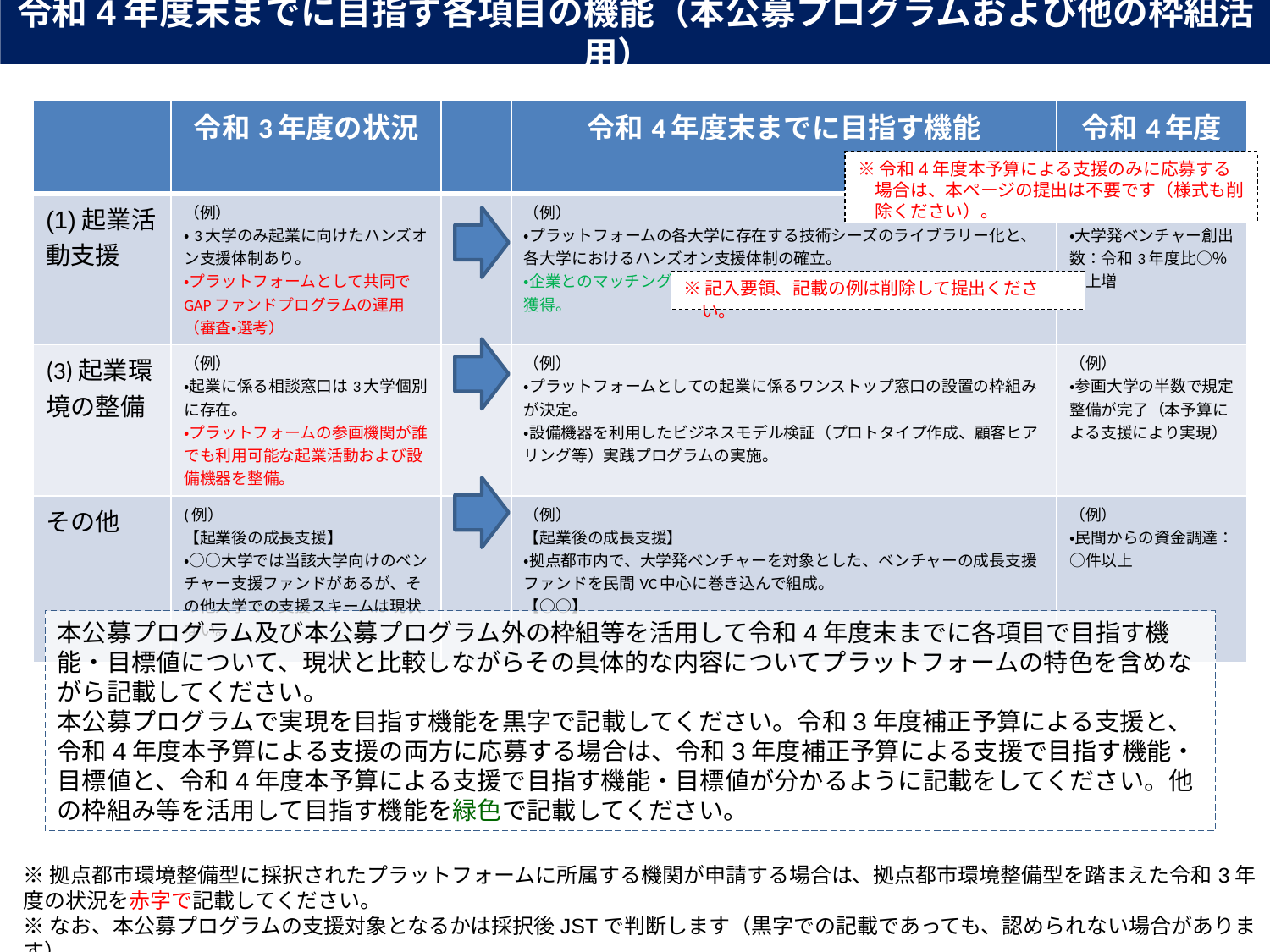

令和4年度末までに目指す各項目の機能（本公募プログラムおよび他の枠組活用）
|  | 令和3年度の状況 |  | 令和4年度末までに目指す機能 | 令和4年度末の目標値 |
| --- | --- | --- | --- | --- |
| (1)起業活動支援 | （例） ・3大学のみ起業に向けたハンズオン支援体制あり。 ・プラットフォームとして共同でGAPファンドプログラムの運用（審査・選考） |  | （例） ・プラットフォームの各大学に存在する技術シーズのライブラリー化と、各大学におけるハンズオン支援体制の確立。 ・企業とのマッチングファンド機能を確立することにより、持続的な資金獲得。 | （例） ・大学発ベンチャー創出数：令和3年度比○％以上増 |
| (3)起業環境の整備 | （例） ・起業に係る相談窓口は3大学個別に存在。 ・プラットフォームの参画機関が誰でも利用可能な起業活動および設備機器を整備。 |  | （例） ・プラットフォームとしての起業に係るワンストップ窓口の設置の枠組みが決定。 ・設備機器を利用したビジネスモデル検証（プロトタイプ作成、顧客ヒアリング等）実践プログラムの実施。 | （例） ・参画大学の半数で規定整備が完了（本予算による支援により実現） |
| その他 | (例） 【起業後の成長支援】 ・○○大学では当該大学向けのベンチャー支援ファンドがあるが、その他大学での支援スキームは現状ない。 |  | （例） 【起業後の成長支援】 ・拠点都市内で、大学発ベンチャーを対象とした、ベンチャーの成長支援ファンドを民間VC中心に巻き込んで組成。 【○○】 ・～～～ | （例） ・民間からの資金調達：○件以上 |
※令和4年度本予算による支援のみに応募する場合は、本ページの提出は不要です（様式も削除ください）。

※記入要領、記載の例は削除して提出ください。
本公募プログラム及び本公募プログラム外の枠組等を活用して令和4年度末までに各項目で目指す機能・目標値について、現状と比較しながらその具体的な内容についてプラットフォームの特色を含めながら記載してください。
本公募プログラムで実現を目指す機能を黒字で記載してください。令和3年度補正予算による支援と、令和4年度本予算による支援の両方に応募する場合は、令和3年度補正予算による支援で目指す機能・目標値と、令和4年度本予算による支援で目指す機能・目標値が分かるように記載をしてください。他の枠組み等を活用して目指す機能を緑色で記載してください。
※拠点都市環境整備型に採択されたプラットフォームに所属する機関が申請する場合は、拠点都市環境整備型を踏まえた令和3年度の状況を赤字で記載してください。
※なお、本公募プログラムの支援対象となるかは採択後JSTで判断します（黒字での記載であっても、認められない場合があります）。